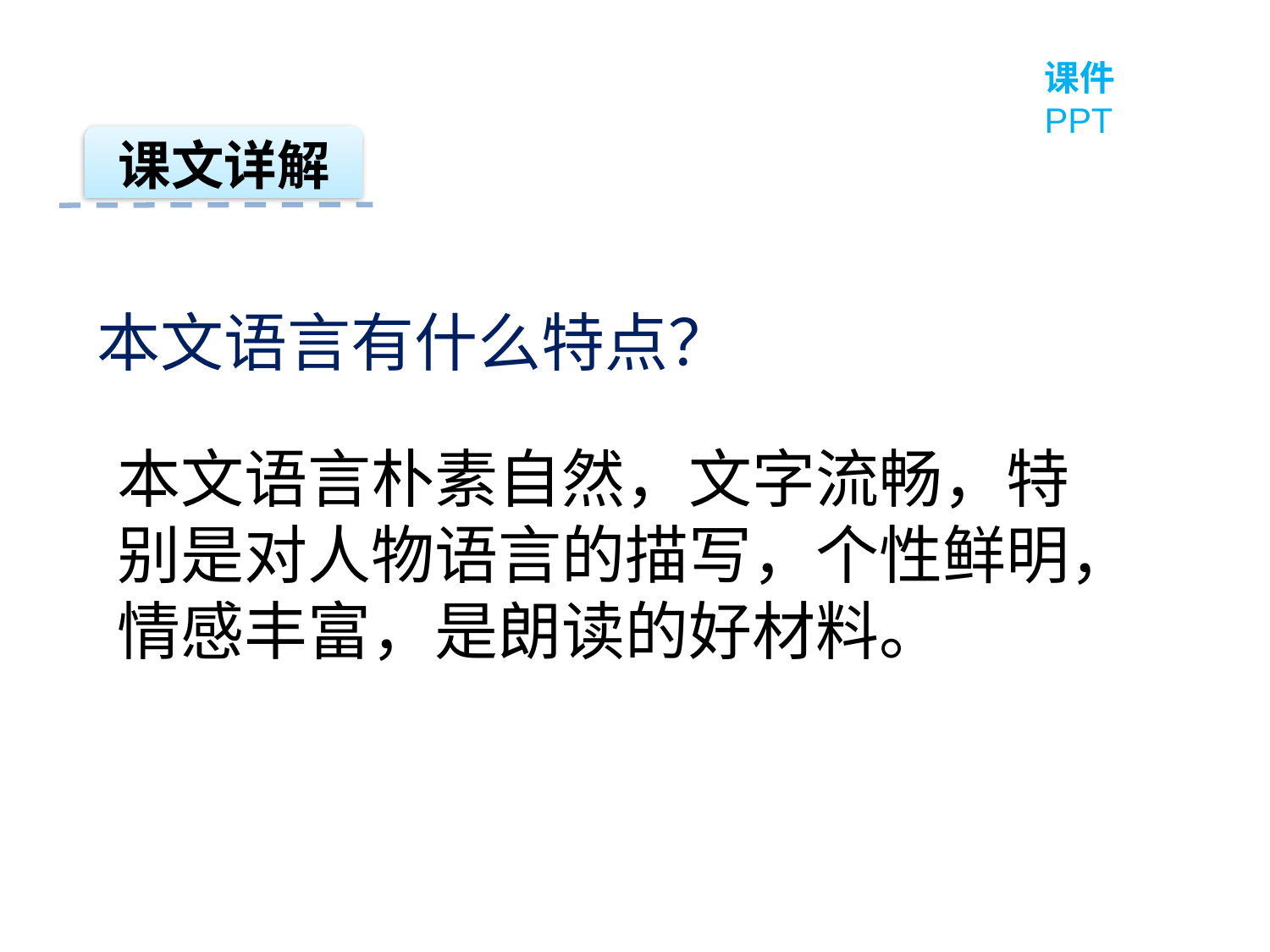

课件PPT
课文详解
本文语言有什么特点？
本文语言朴素自然，文字流畅，特别是对人物语言的描写，个性鲜明，情感丰富，是朗读的好材料。